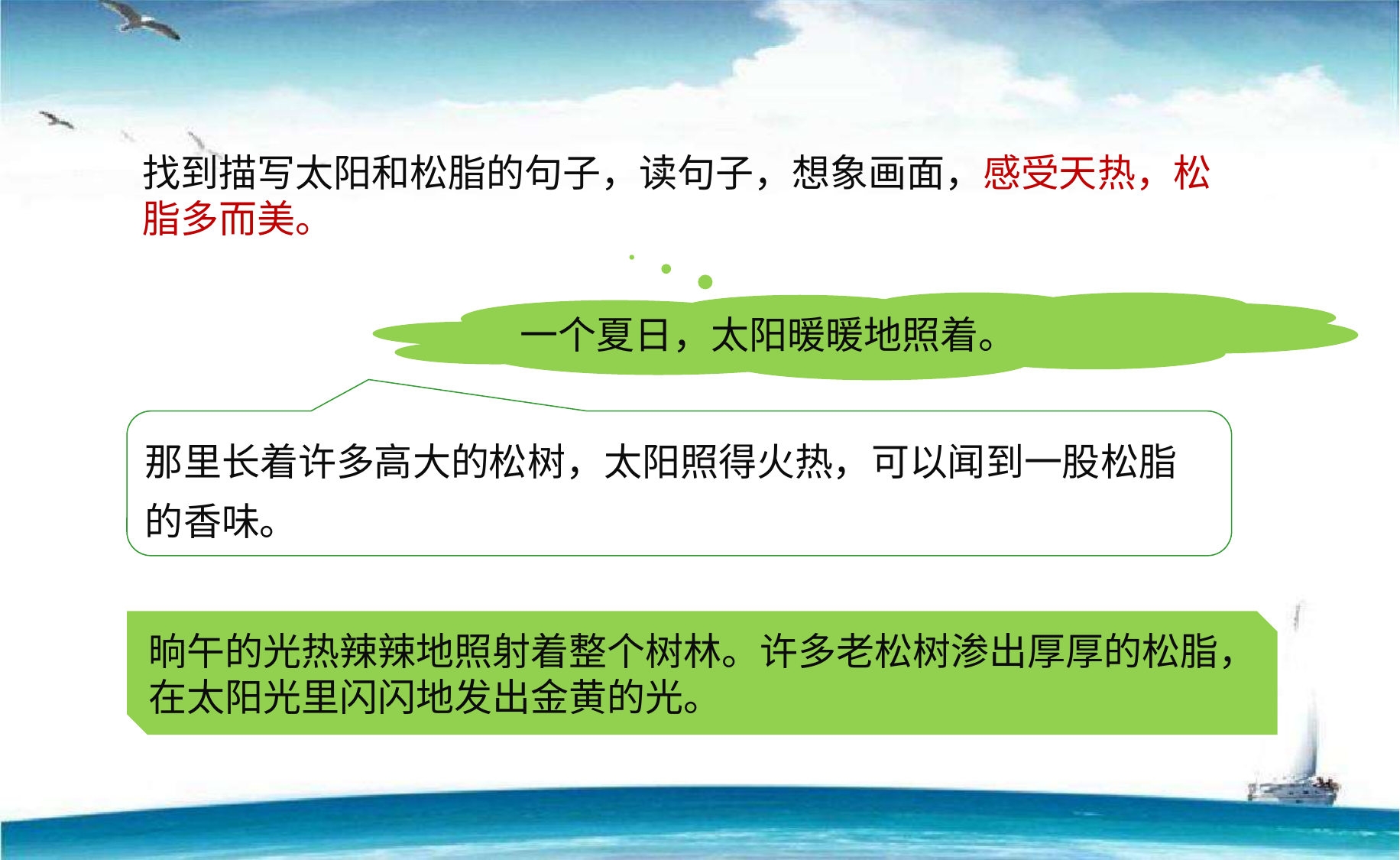

找到描写太阳和松脂的句子，读句子，想象画面，感受天热，松脂多而美。
一个夏日，太阳暖暖地照着。
那里长着许多高大的松树，太阳照得火热，可以闻到一股松脂的香味。
晌午的光热辣辣地照射着整个树林。许多老松树渗出厚厚的松脂，在太阳光里闪闪地发出金黄的光。